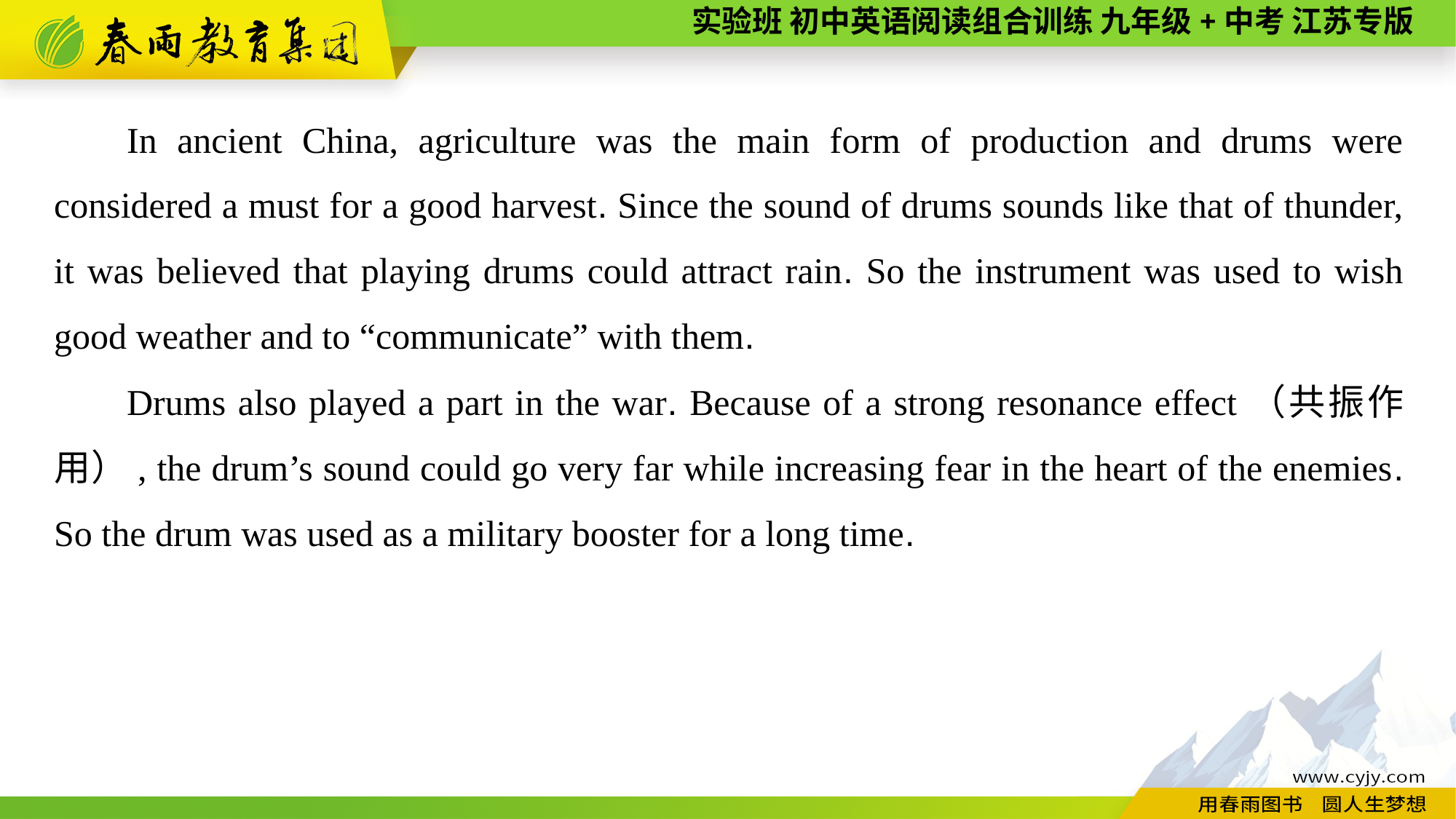

In ancient China, agriculture was the main form of production and drums were considered a must for a good harvest. Since the sound of drums sounds like that of thunder, it was believed that playing drums could attract rain. So the instrument was used to wish good weather and to “communicate” with them.
Drums also played a part in the war. Because of a strong resonance effect（共振作用）, the drum’s sound could go very far while increasing fear in the heart of the enemies. So the drum was used as a military booster for a long time.